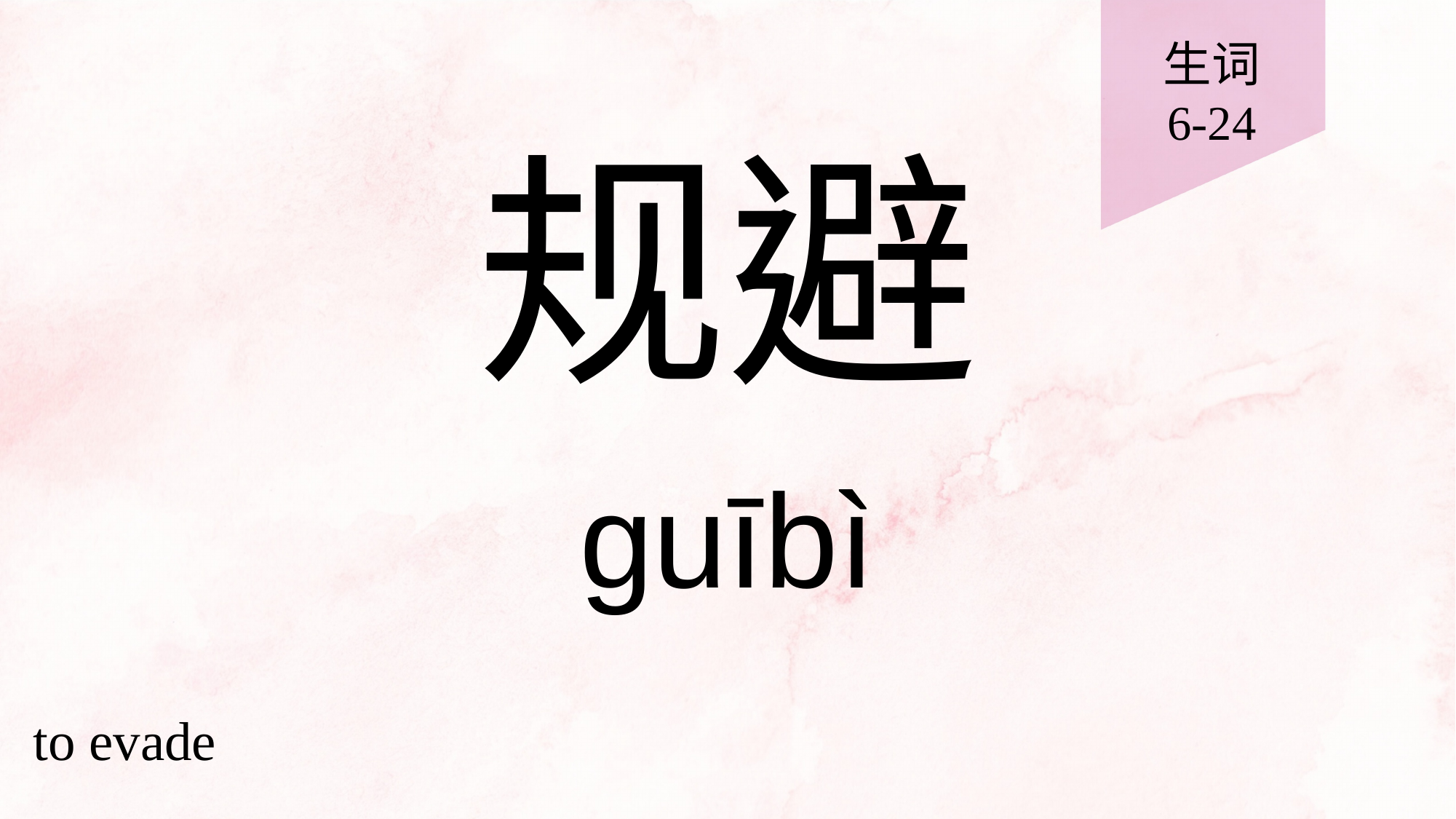

生词
6-24
# 规避
guībì
to evade